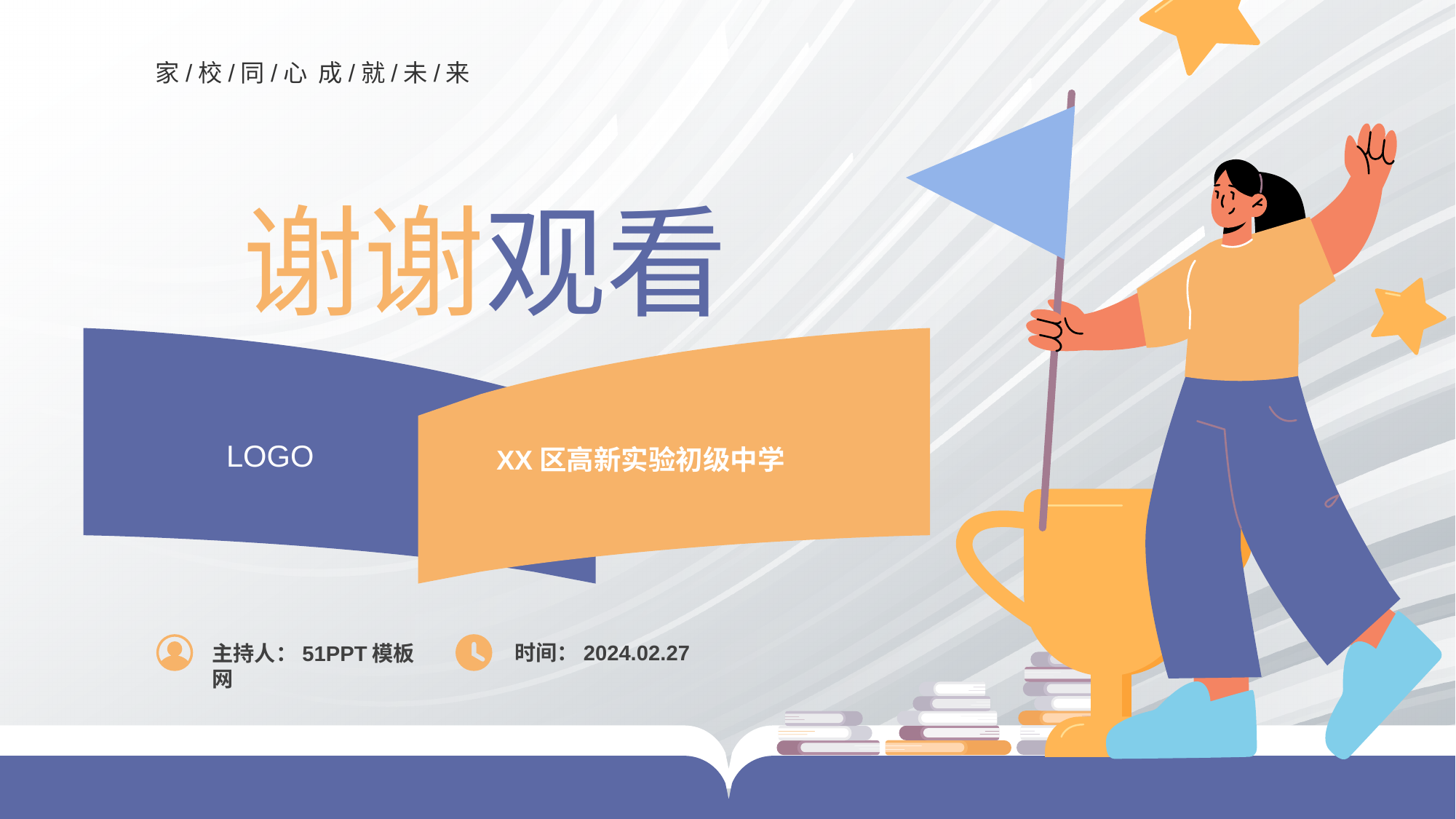

家/校/同/心  成/就/未/来

谢谢观看

LOGO
XX区高新实验初级中学

时间：2024.02.27

主持人：51PPT模板网